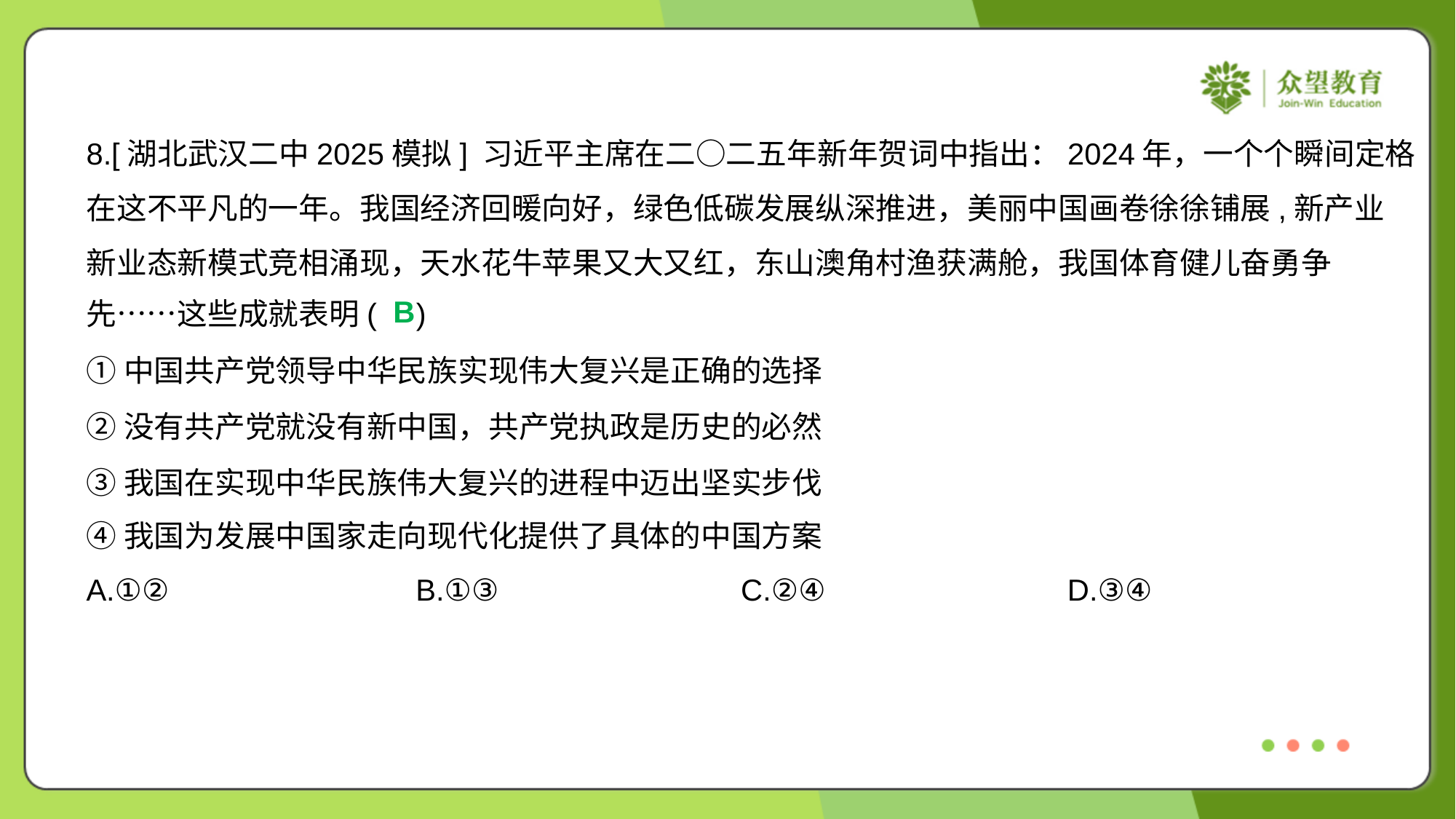

8.[湖北武汉二中2025模拟] 习近平主席在二○二五年新年贺词中指出：2024年，一个个瞬间定格
在这不平凡的一年。我国经济回暖向好，绿色低碳发展纵深推进，美丽中国画卷徐徐铺展,新产业
新业态新模式竞相涌现，天水花牛苹果又大又红，东山澳角村渔获满舱，我国体育健儿奋勇争
先……这些成就表明(     )
B
①中国共产党领导中华民族实现伟大复兴是正确的选择
②没有共产党就没有新中国，共产党执政是历史的必然
③我国在实现中华民族伟大复兴的进程中迈出坚实步伐
④我国为发展中国家走向现代化提供了具体的中国方案
A.①②	B.①③	C.②④	D.③④